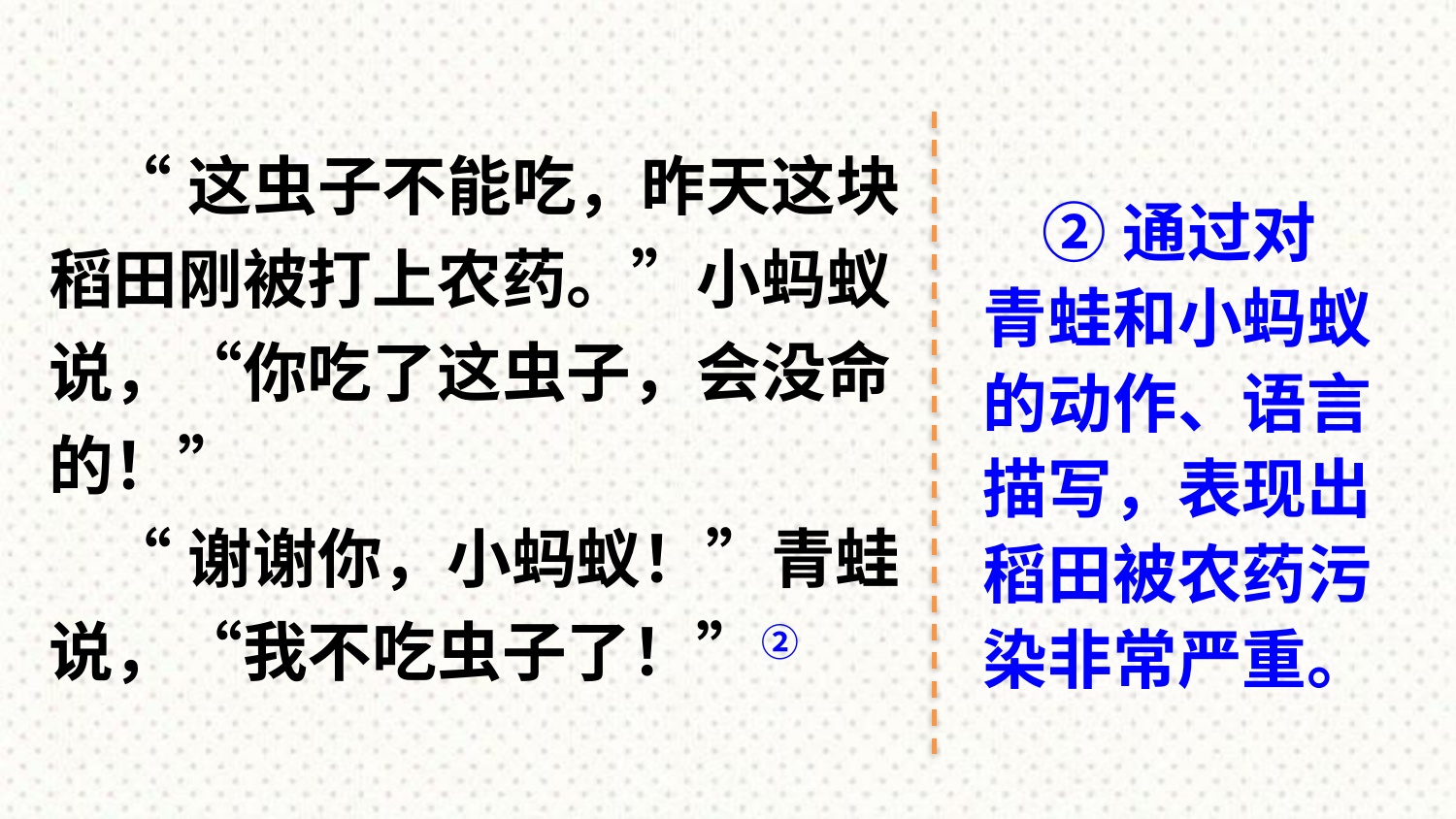

“这虫子不能吃，昨天这块稻田刚被打上农药。”小蚂蚁说，“你吃了这虫子，会没命的！”
    “谢谢你，小蚂蚁！”青蛙说，“我不吃虫子了！”②
    ②通过对青蛙和小蚂蚁的动作、语言描写，表现出稻田被农药污染非常严重。